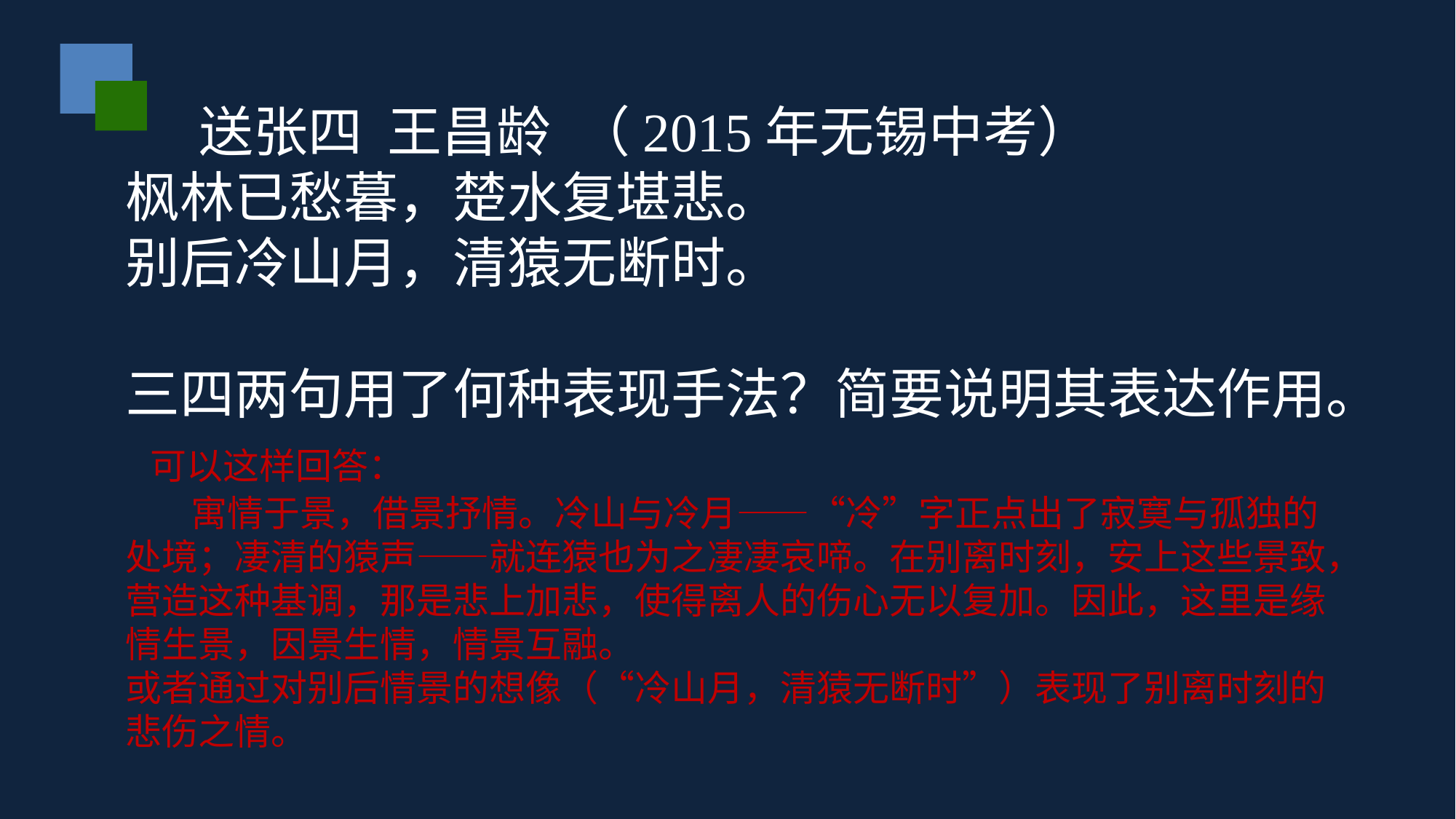

送张四  王昌龄  （2015年无锡中考）
枫林已愁暮，楚水复堪悲。
别后冷山月，清猿无断时。

三四两句用了何种表现手法？简要说明其表达作用。
 可以这样回答：
        寓情于景，借景抒情。冷山与冷月——“冷”字正点出了寂寞与孤独的处境；凄清的猿声——就连猿也为之凄凄哀啼。在别离时刻，安上这些景致，营造这种基调，那是悲上加悲，使得离人的伤心无以复加。因此，这里是缘情生景，因景生情，情景互融。
或者通过对别后情景的想像（“冷山月，清猿无断时”）表现了别离时刻的悲伤之情。